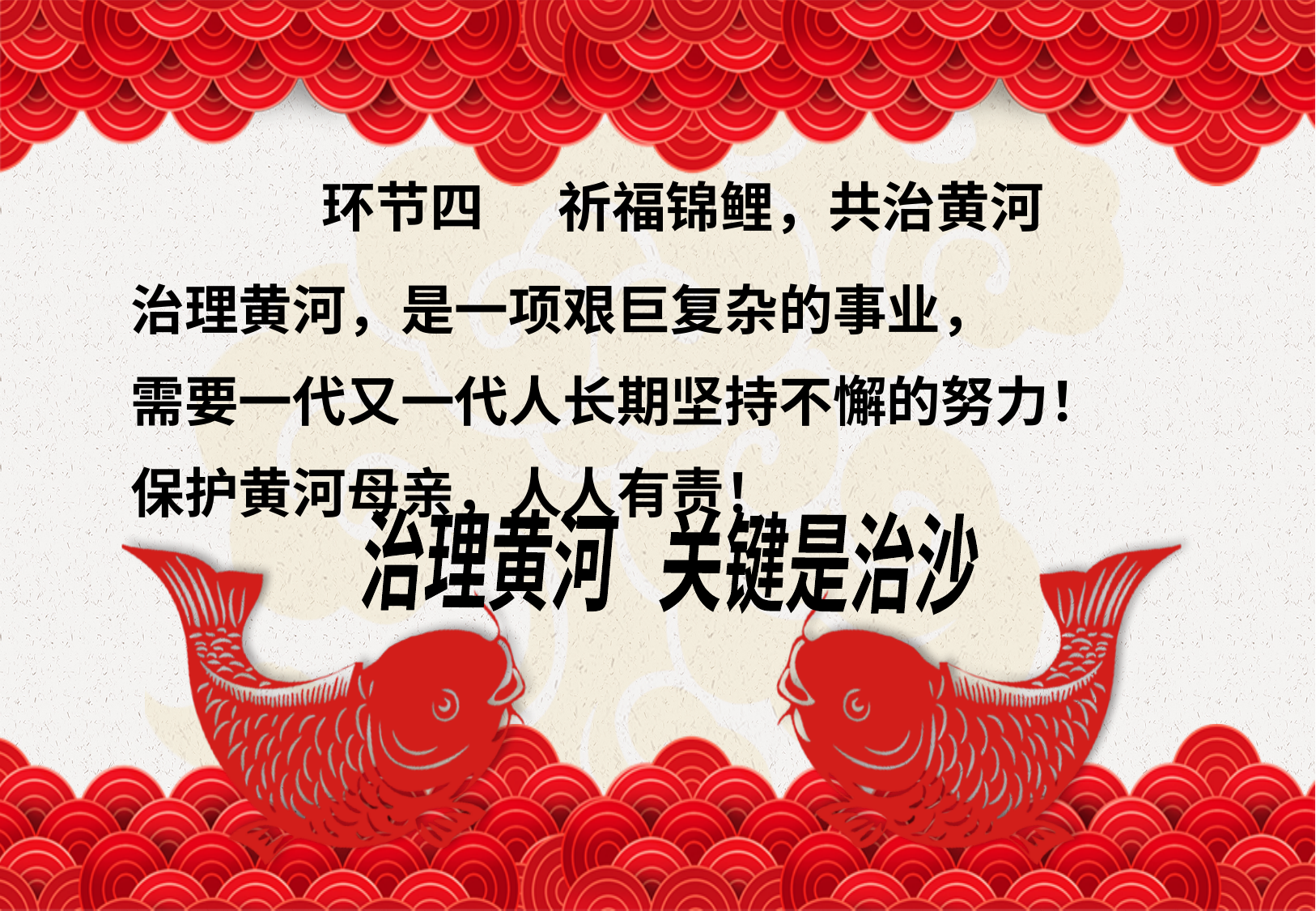

环节四      祈福锦鲤，共治黄河
治理黄河，是一项艰巨复杂的事业，
需要一代又一代人长期坚持不懈的努力！
保护黄河母亲，人人有责！

治理黄河   关键是治沙